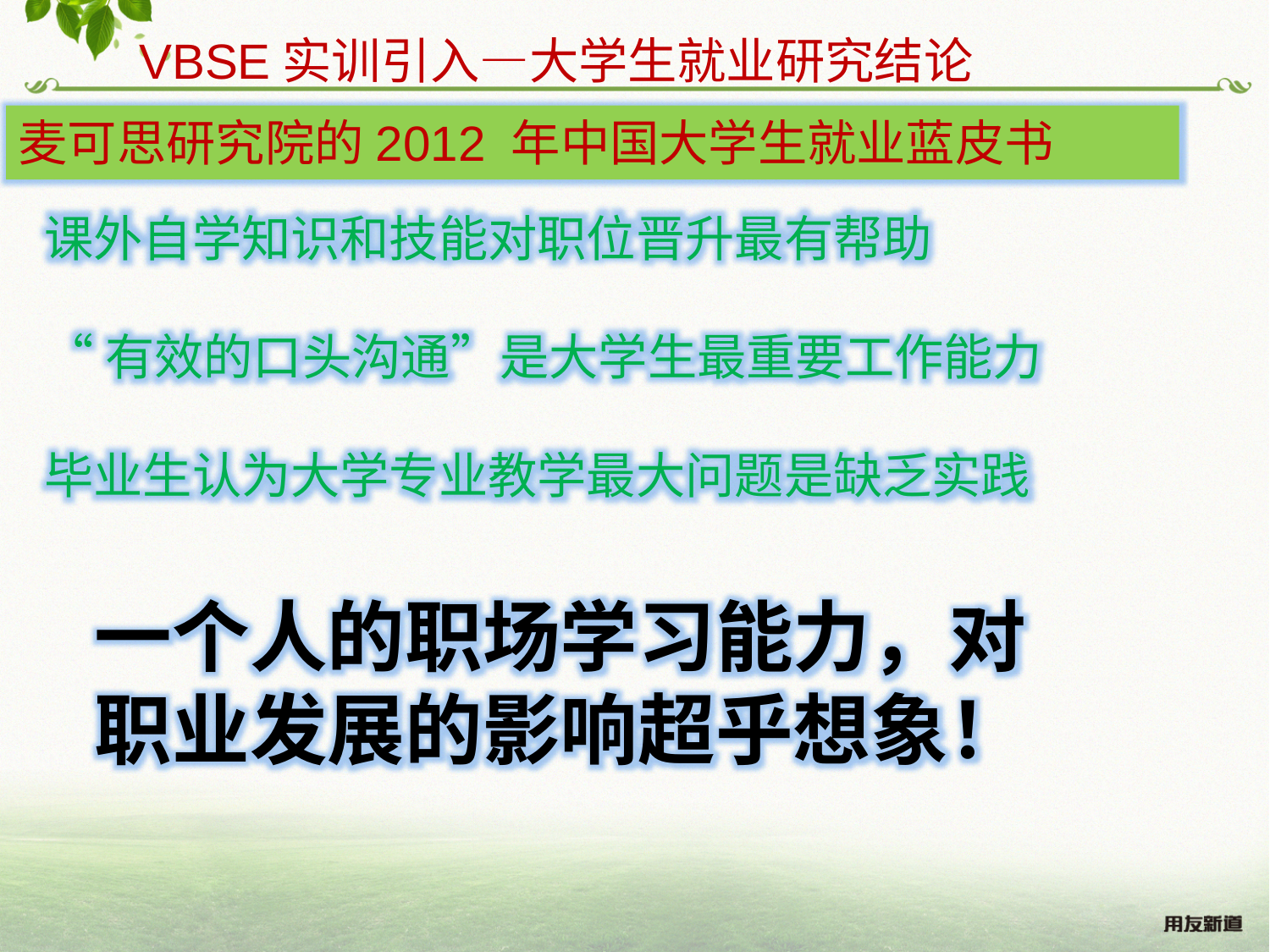

VBSE实训引入—大学生就业研究结论
麦可思研究院的2012 年中国大学生就业蓝皮书

课外自学知识和技能对职位晋升最有帮助

“有效的口头沟通”是大学生最重要工作能力

毕业生认为大学专业教学最大问题是缺乏实践

一个人的职场学习能力，对职业发展的影响超乎想象！